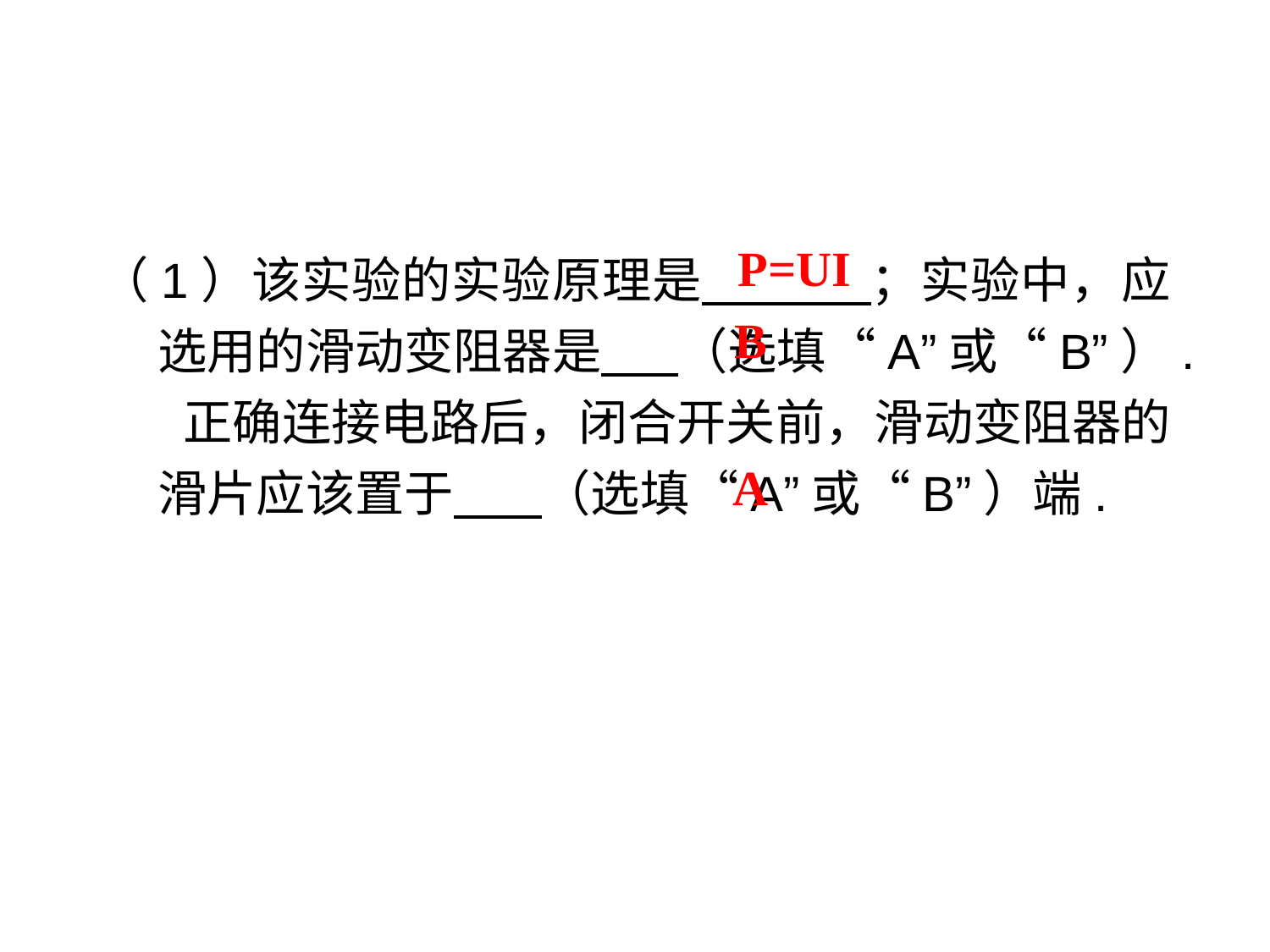

（1）该实验的实验原理是          　；实验中，应选用的滑动变阻器是       （选填“A”或“B”）. 正确连接电路后，闭合开关前，滑动变阻器的滑片应该置于        （选填“A”或“B”）端.
P=UI
B
A